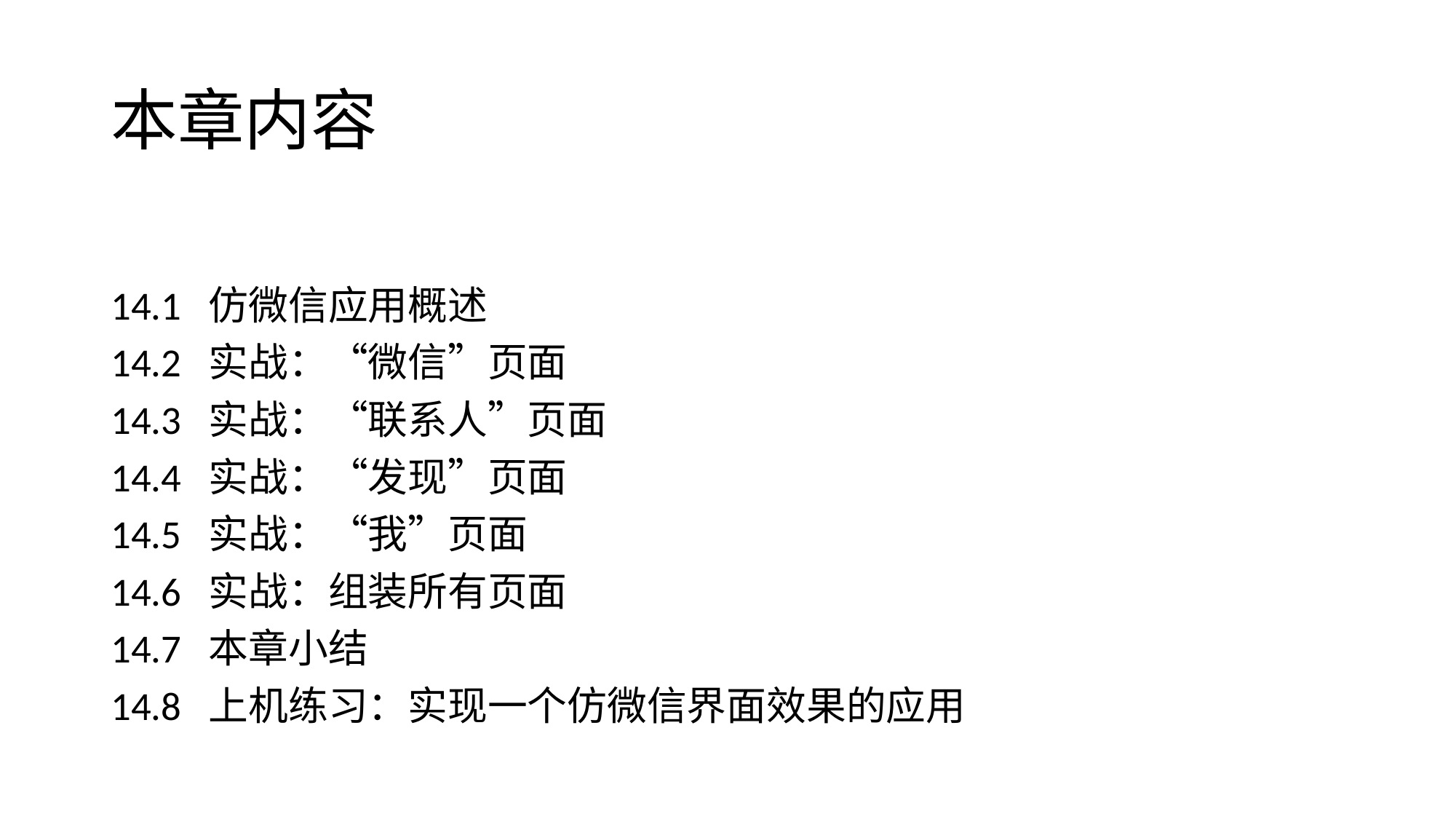

# 本章内容

14.1  仿微信应用概述
14.2  实战：“微信”页面
14.3  实战：“联系人”页面
14.4  实战：“发现”页面
14.5  实战：“我”页面
14.6  实战：组装所有页面
14.7  本章小结
14.8  上机练习：实现一个仿微信界面效果的应用